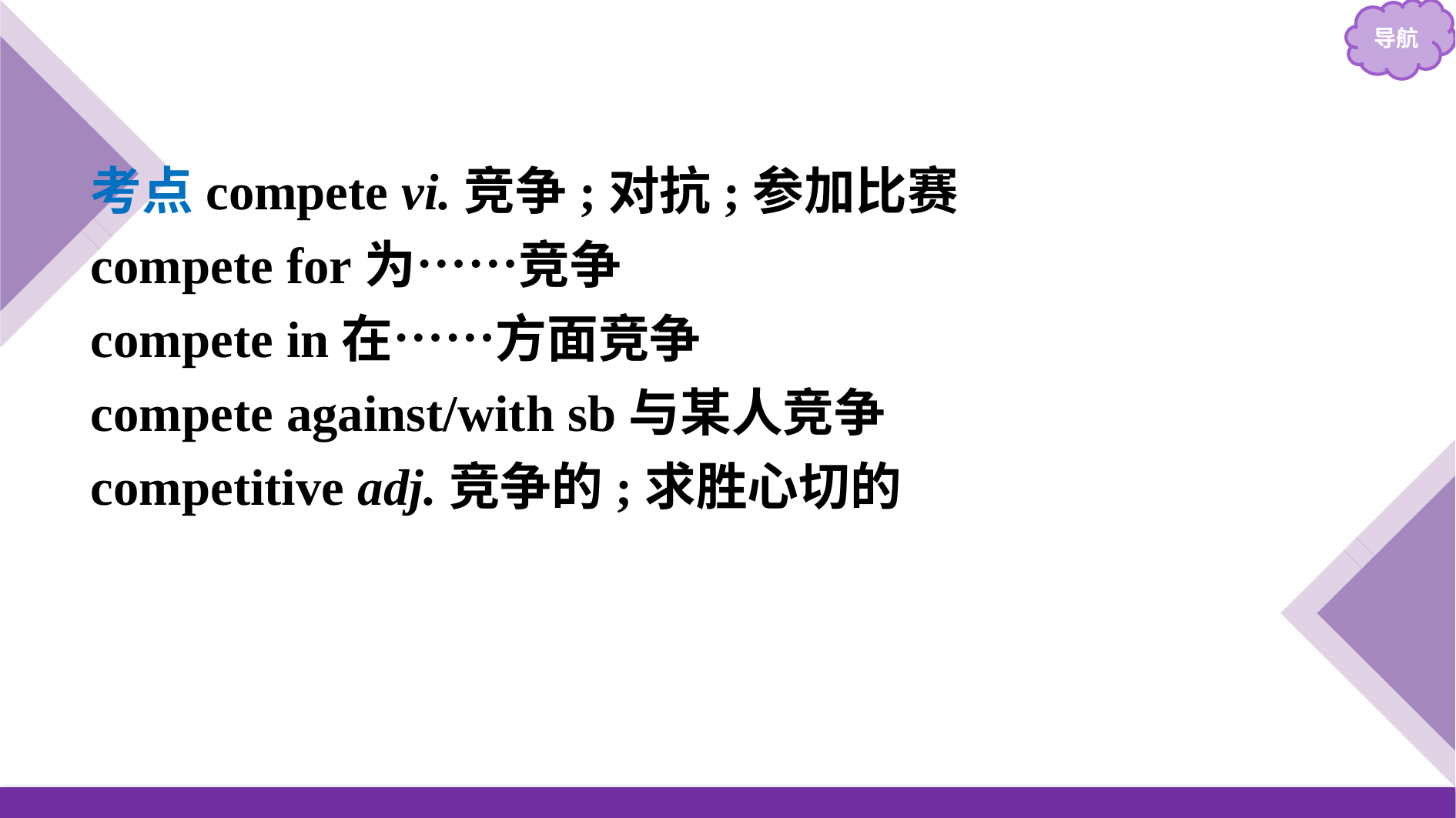

考点compete vi.竞争;对抗;参加比赛
compete for为……竞争
compete in在……方面竞争
compete against/with sb与某人竞争
competitive adj.竞争的;求胜心切的